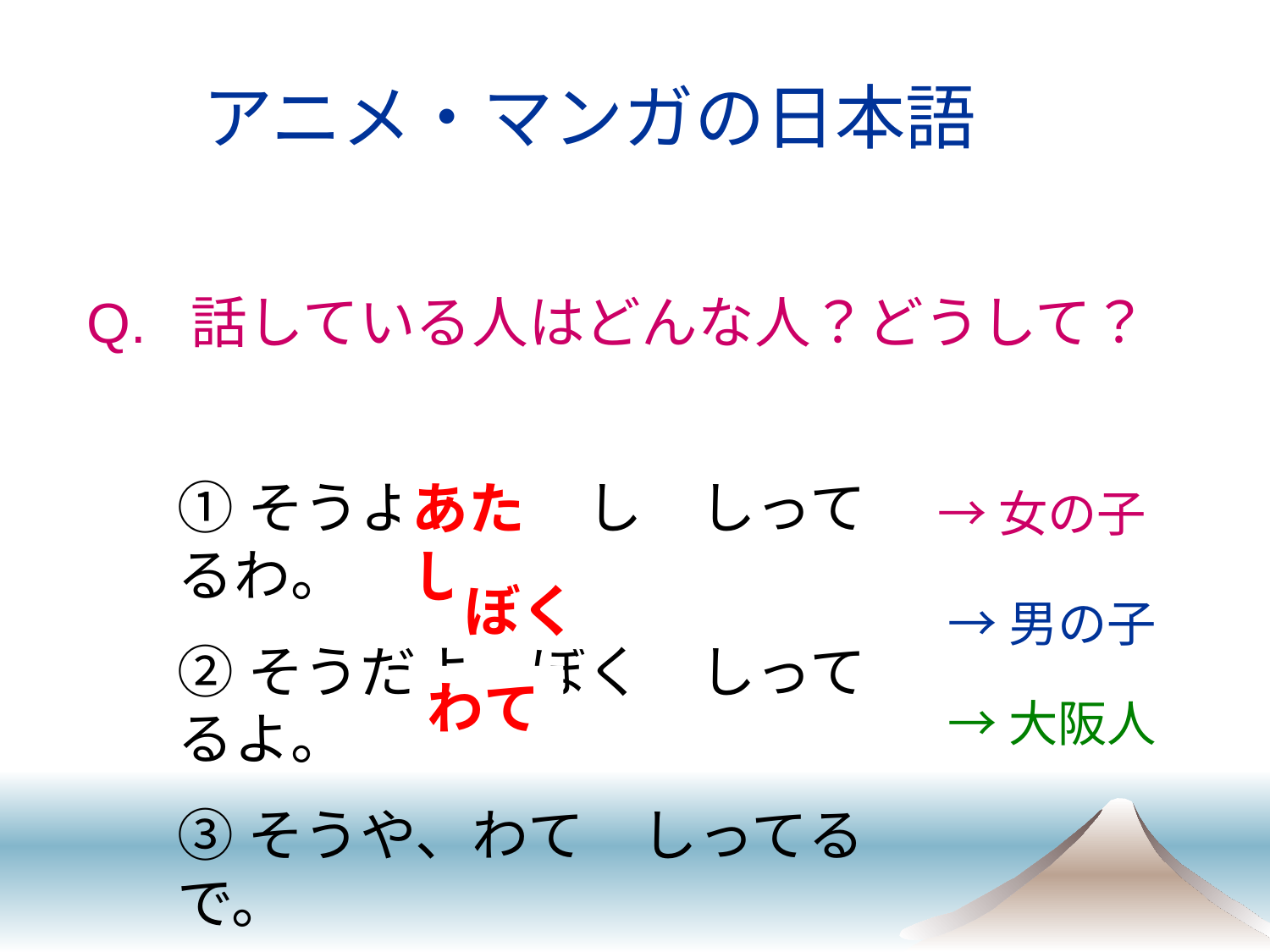

アニメ・マンガの日本語
Q.  話している人はどんな人？どうして？
①そうよ、あたし　しってるわ。
②そうだよ、ぼく　しってるよ。
③そうや、わて　しってるで。
あたし
→女の子
ぼく
→男の子
わて
→大阪人